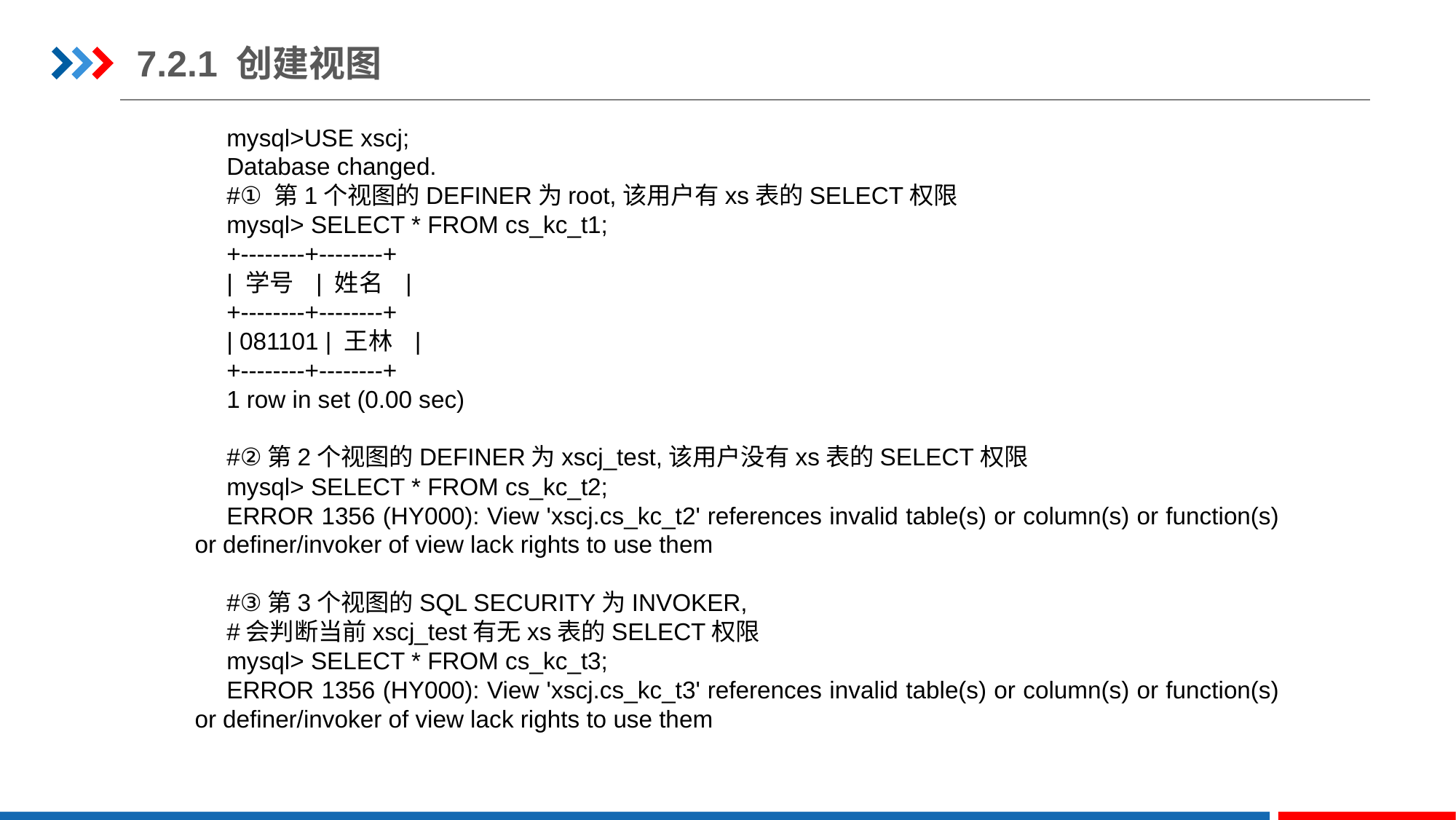

7.2.1 创建视图
mysql>USE xscj;
Database changed.
#① 第1个视图的DEFINER为root,该用户有xs表的SELECT权限
mysql> SELECT * FROM cs_kc_t1;
+--------+--------+
| 学号   | 姓名   |
+--------+--------+
| 081101 | 王林   |
+--------+--------+
1 row in set (0.00 sec)

#②第2个视图的DEFINER为xscj_test,该用户没有xs表的SELECT权限
mysql> SELECT * FROM cs_kc_t2;
ERROR 1356 (HY000): View 'xscj.cs_kc_t2' references invalid table(s) or column(s) or function(s) or definer/invoker of view lack rights to use them

#③第3个视图的SQL SECURITY为INVOKER,
#会判断当前xscj_test有无xs表的SELECT权限
mysql> SELECT * FROM cs_kc_t3;
ERROR 1356 (HY000): View 'xscj.cs_kc_t3' references invalid table(s) or column(s) or function(s) or definer/invoker of view lack rights to use them